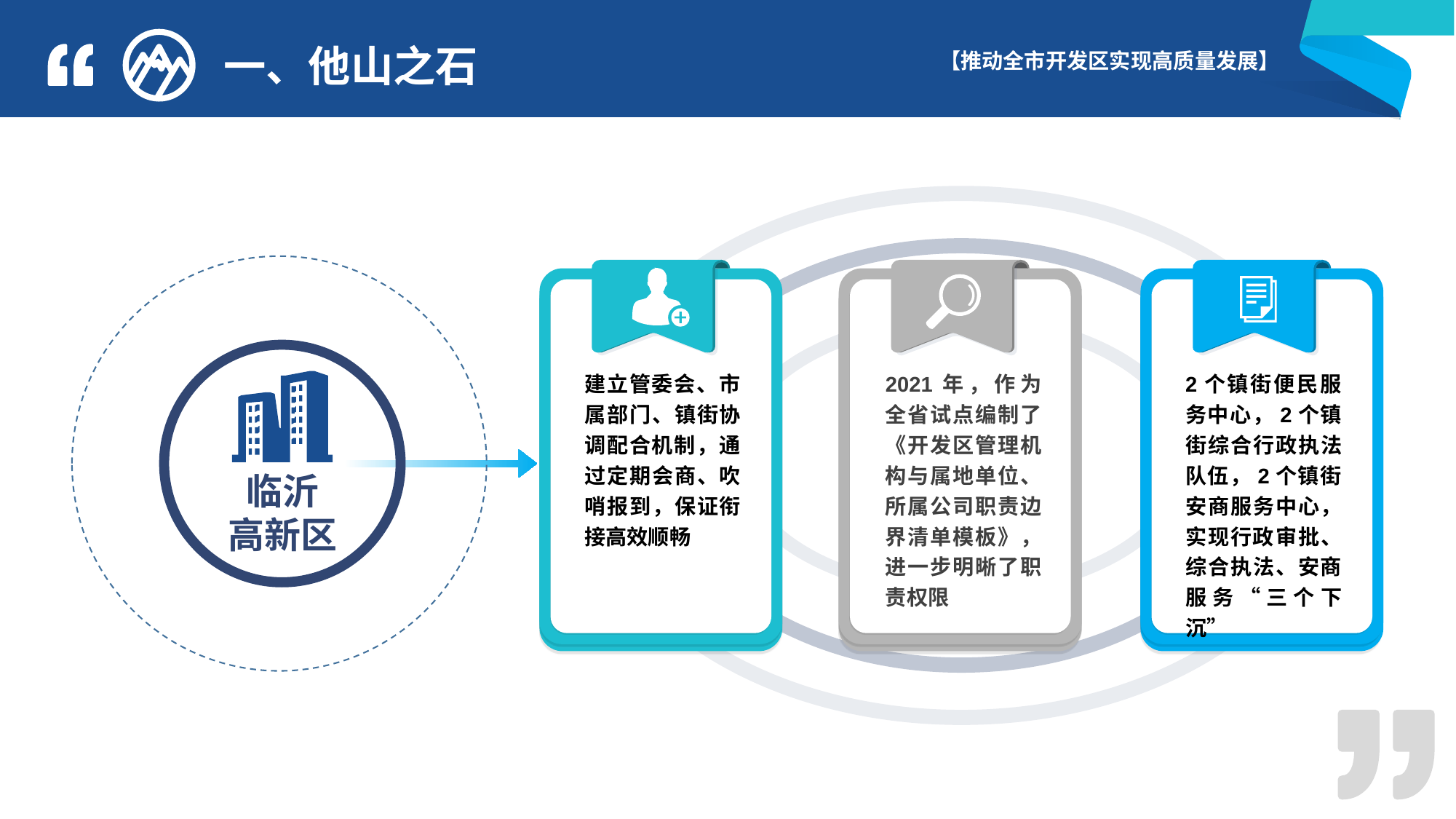

一、他山之石

建立管委会、市属部门、镇街协调配合机制，通过定期会商、吹哨报到，保证衔接高效顺畅
2021年，作为全省试点编制了《开发区管理机构与属地单位、所属公司职责边界清单模板》，进一步明晰了职责权限
2个镇街便民服务中心，2个镇街综合行政执法队伍，2个镇街安商服务中心，实现行政审批、综合执法、安商服务“三个下沉”

临沂
高新区